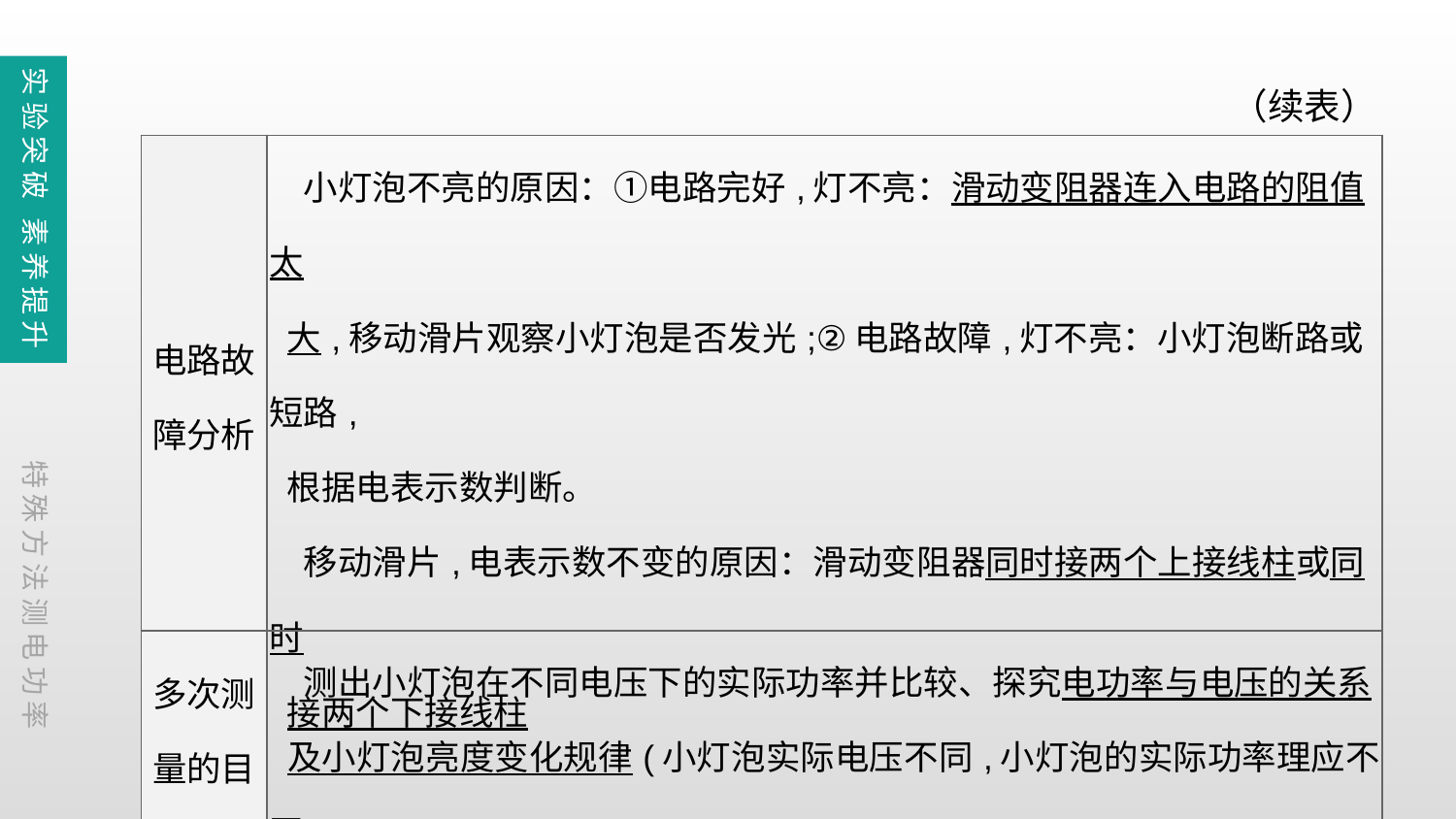

实验突破 素养提升
（续表）
| 电路故 障分析 | 小灯泡不亮的原因：①电路完好,灯不亮：滑动变阻器连入电路的阻值太 大,移动滑片观察小灯泡是否发光;②电路故障,灯不亮：小灯泡断路或短路, 根据电表示数判断。 　移动滑片,电表示数不变的原因：滑动变阻器同时接两个上接线柱或同时 接两个下接线柱 |
| --- | --- |
| 多次测量的目的 | 测出小灯泡在不同电压下的实际功率并比较、探究电功率与电压的关系 及小灯泡亮度变化规律(小灯泡实际电压不同,小灯泡的实际功率理应不同, 求平均值没有意义) |
特殊方法测电功率